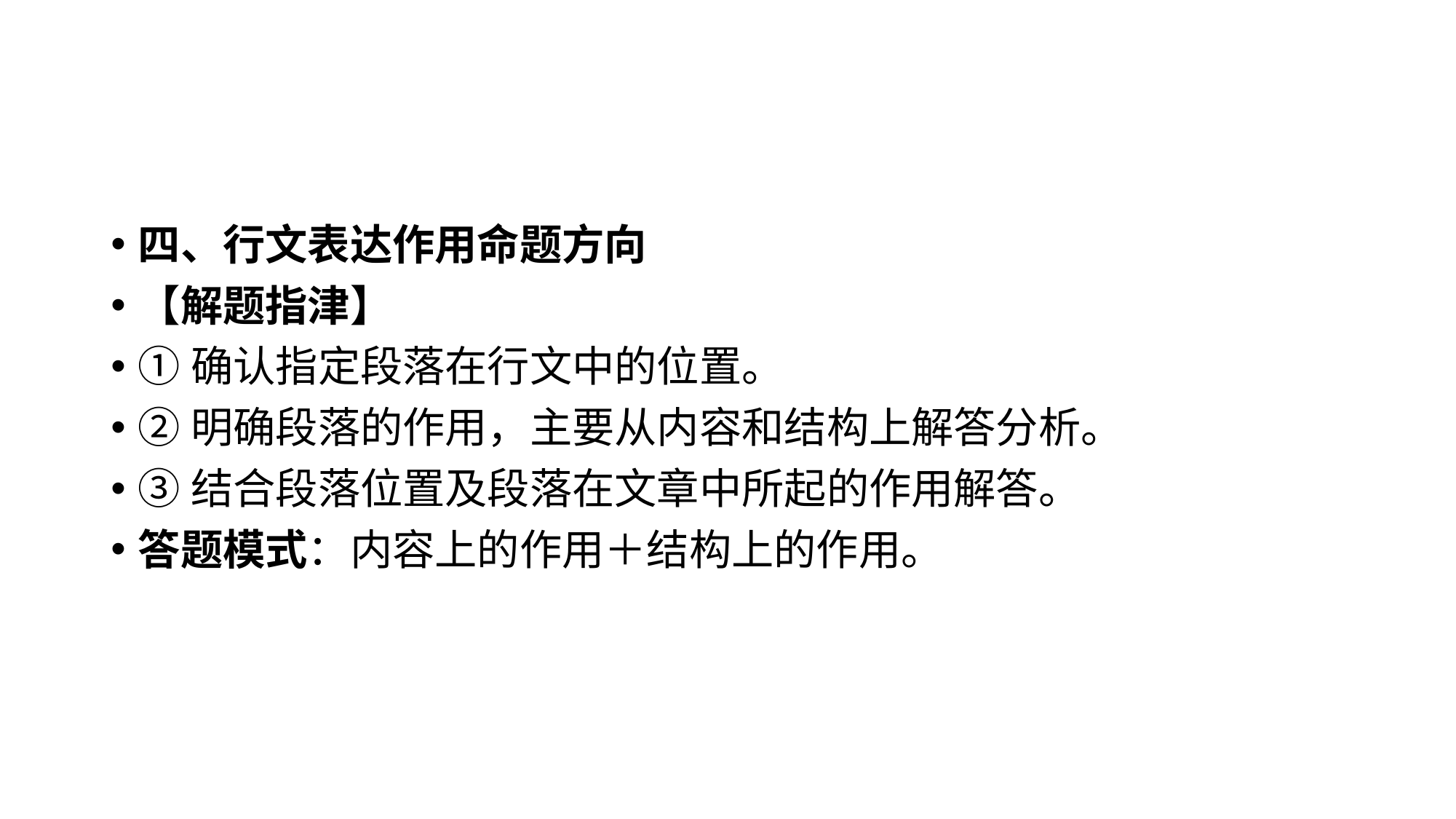

四、行文表达作用命题方向
【解题指津】
①确认指定段落在行文中的位置。
②明确段落的作用，主要从内容和结构上解答分析。
③结合段落位置及段落在文章中所起的作用解答。
答题模式：内容上的作用＋结构上的作用。